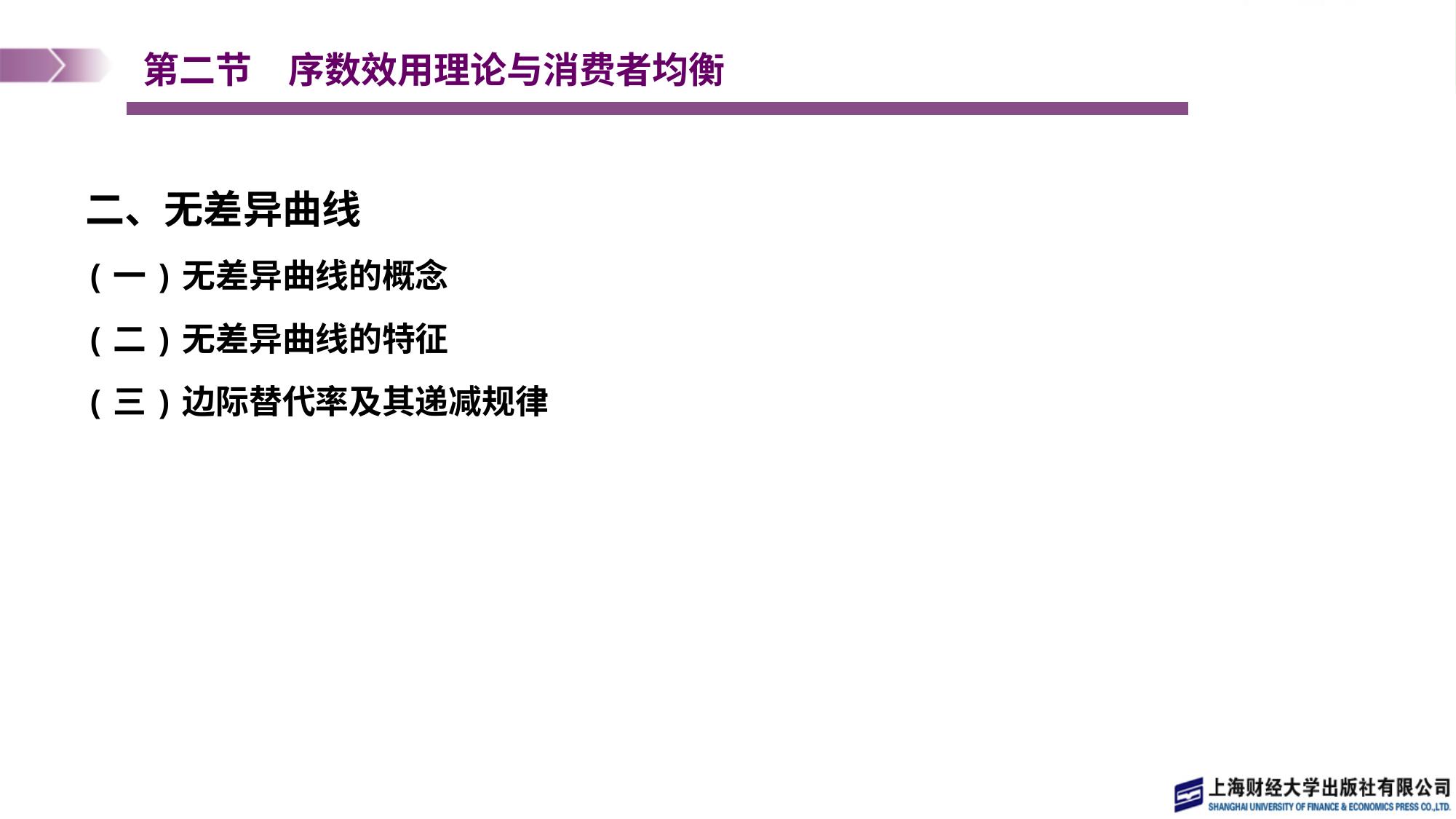

# 第二节　序数效用理论与消费者均衡
二、无差异曲线
(一)无差异曲线的概念
(二)无差异曲线的特征
(三)边际替代率及其递减规律